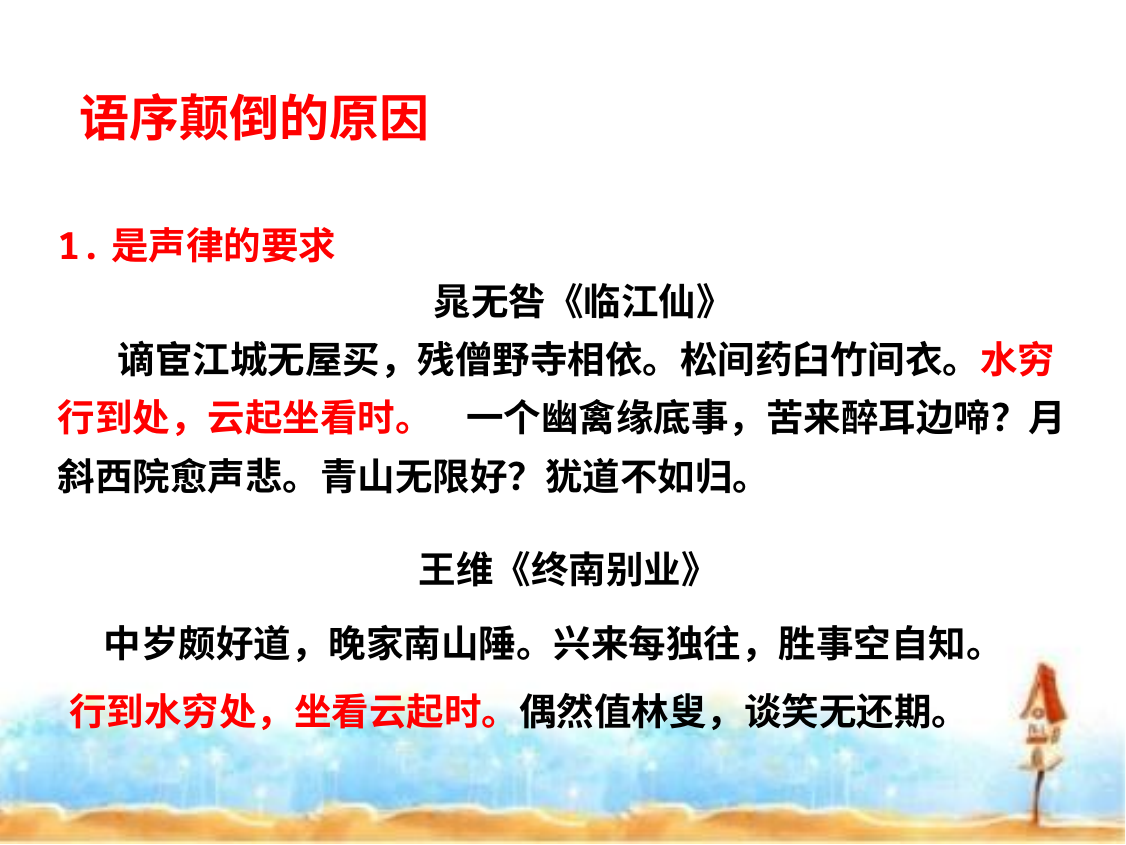

语序颠倒的原因
1.是声律的要求
    晁无咎《临江仙》
      谪宦江城无屋买，残僧野寺相依。松间药臼竹间衣。水穷行到处，云起坐看时。    一个幽禽缘底事，苦来醉耳边啼？月斜西院愈声悲。青山无限好？犹道不如归。

王维《终南别业》
   中岁颇好道，晚家南山陲。兴来每独往，胜事空自知。      行到水穷处，坐看云起时。偶然值林叟，谈笑无还期。